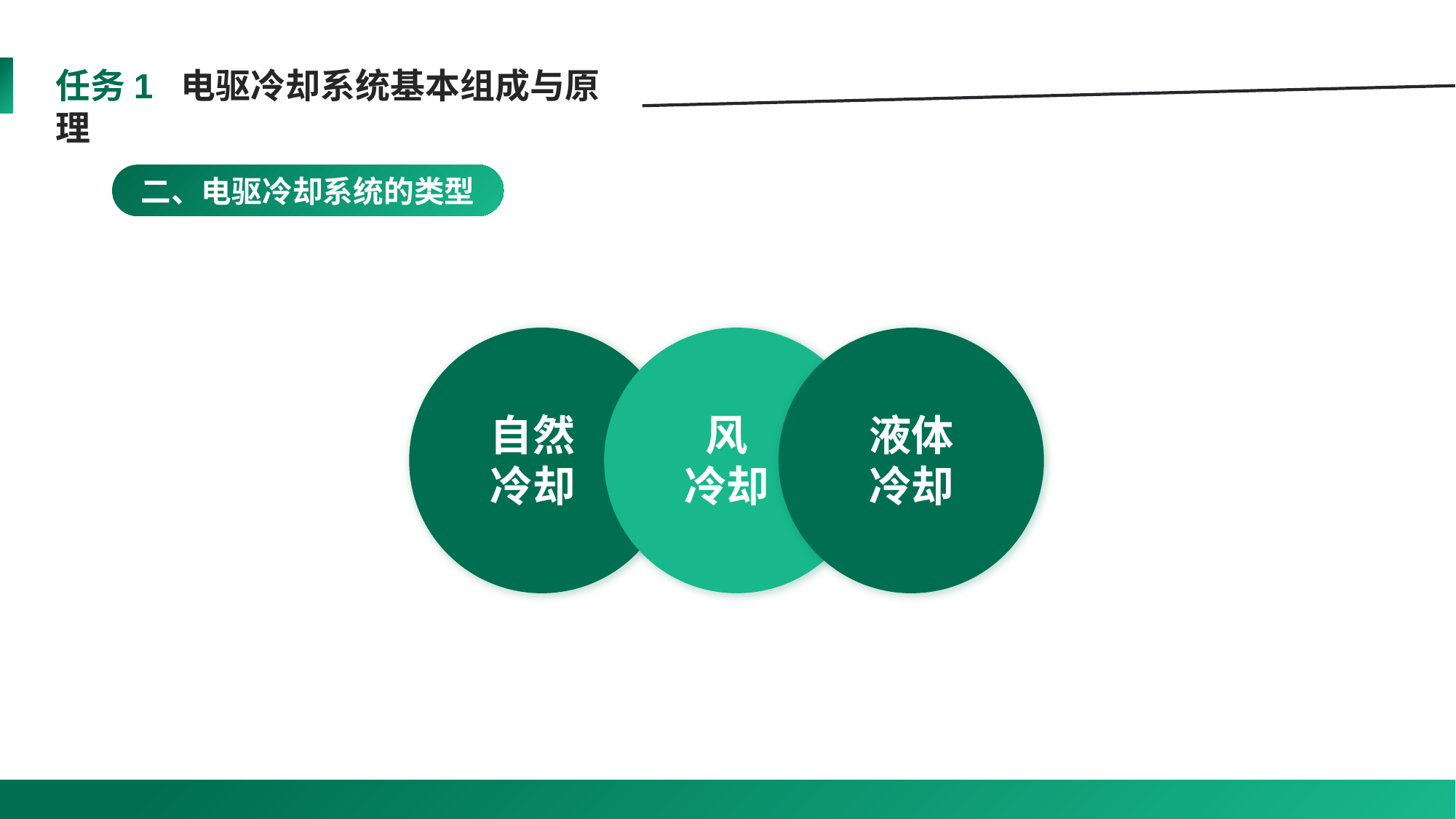

任务1  电驱冷却系统基本组成与原理
二、电驱冷却系统的类型

自然冷却
风
冷却
液体冷却